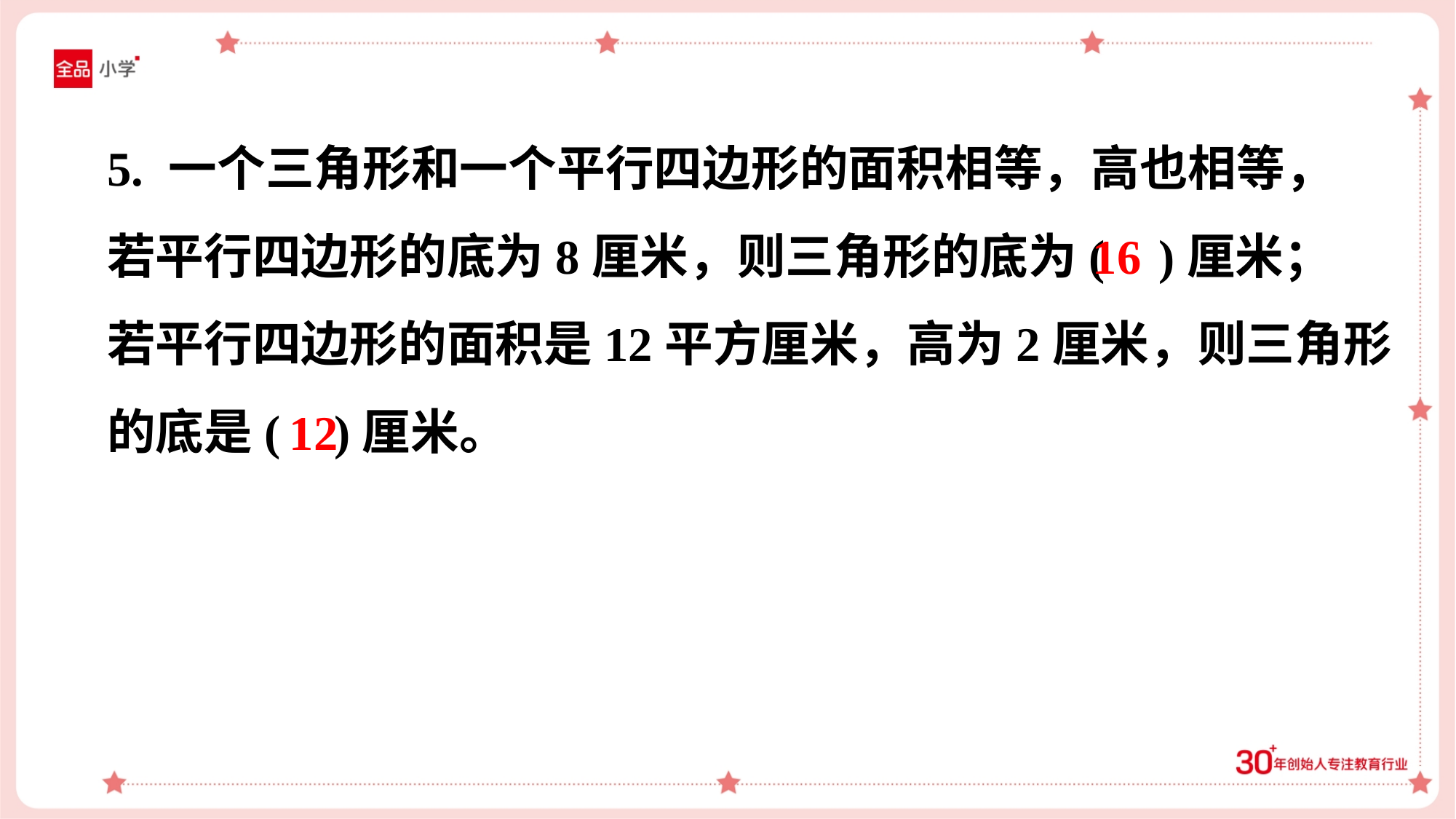

5. 一个三角形和一个平行四边形的面积相等，高也相等，
若平行四边形的底为8厘米，则三角形的底为(    )厘米；
若平行四边形的面积是12平方厘米，高为2厘米，则三角形
的底是(    )厘米。
16
12